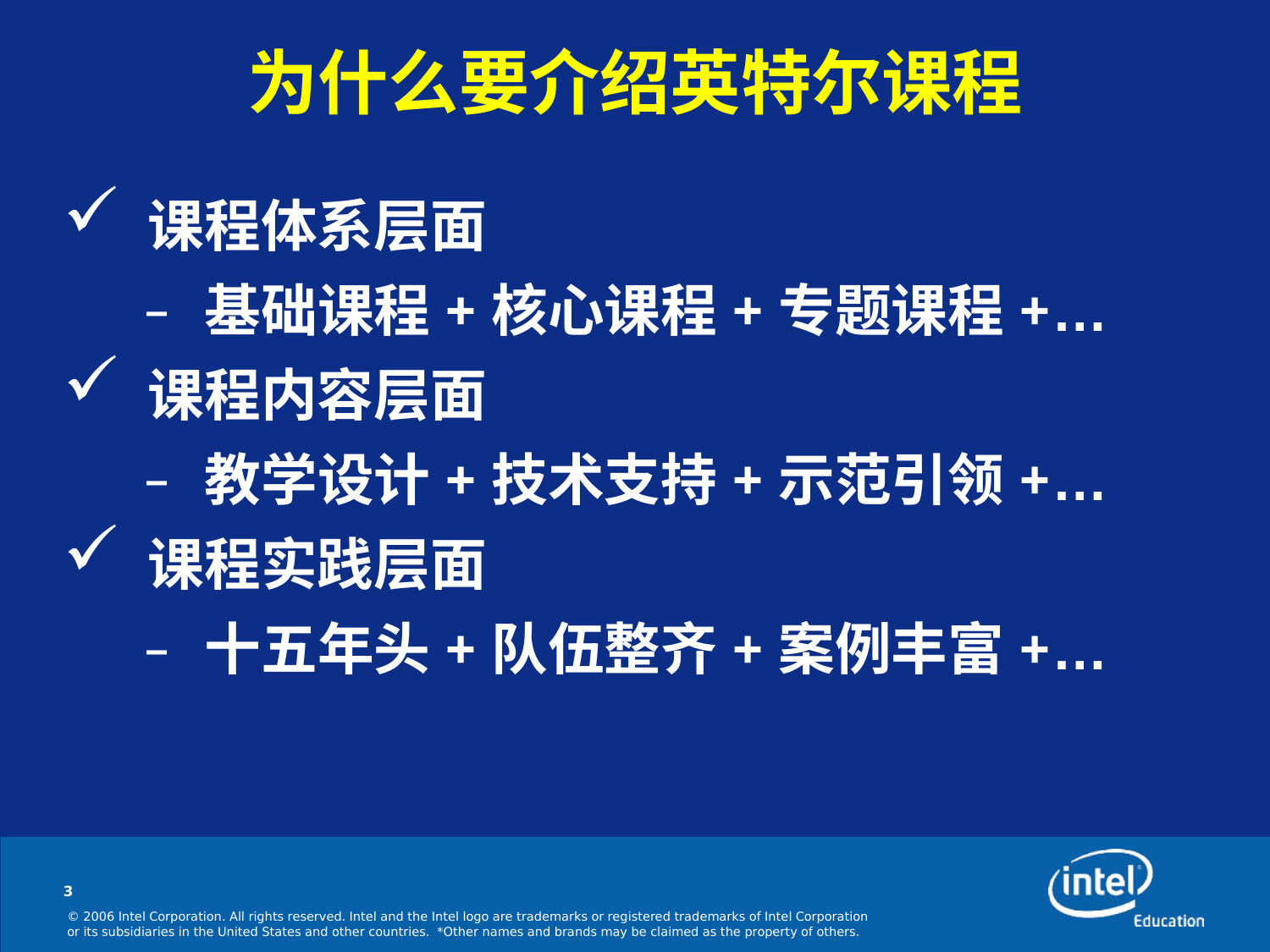

# 为什么要介绍英特尔课程
 课程体系层面
 基础课程+核心课程+专题课程+…
 课程内容层面
 教学设计+技术支持+示范引领+…
 课程实践层面
 十五年头+队伍整齐+案例丰富+…
3